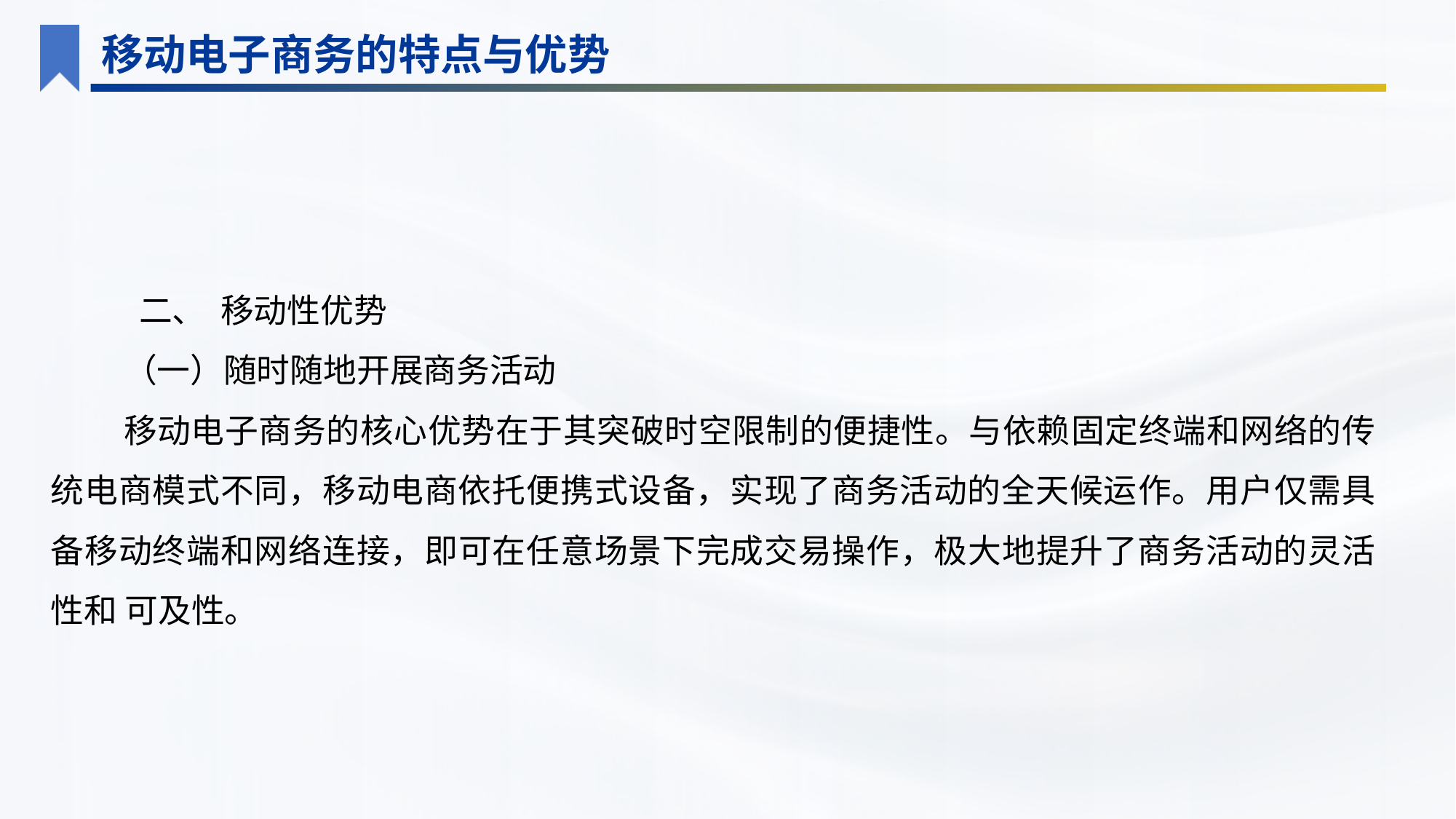

移动电子商务的特点与优势
 二、  移动性优势
（一）随时随地开展商务活动
移动电子商务的核心优势在于其突破时空限制的便捷性。与依赖固定终端和网络的传统电商模式不同，移动电商依托便携式设备，实现了商务活动的全天候运作。用户仅需具备移动终端和网络连接，即可在任意场景下完成交易操作，极大地提升了商务活动的灵活性和 可及性。